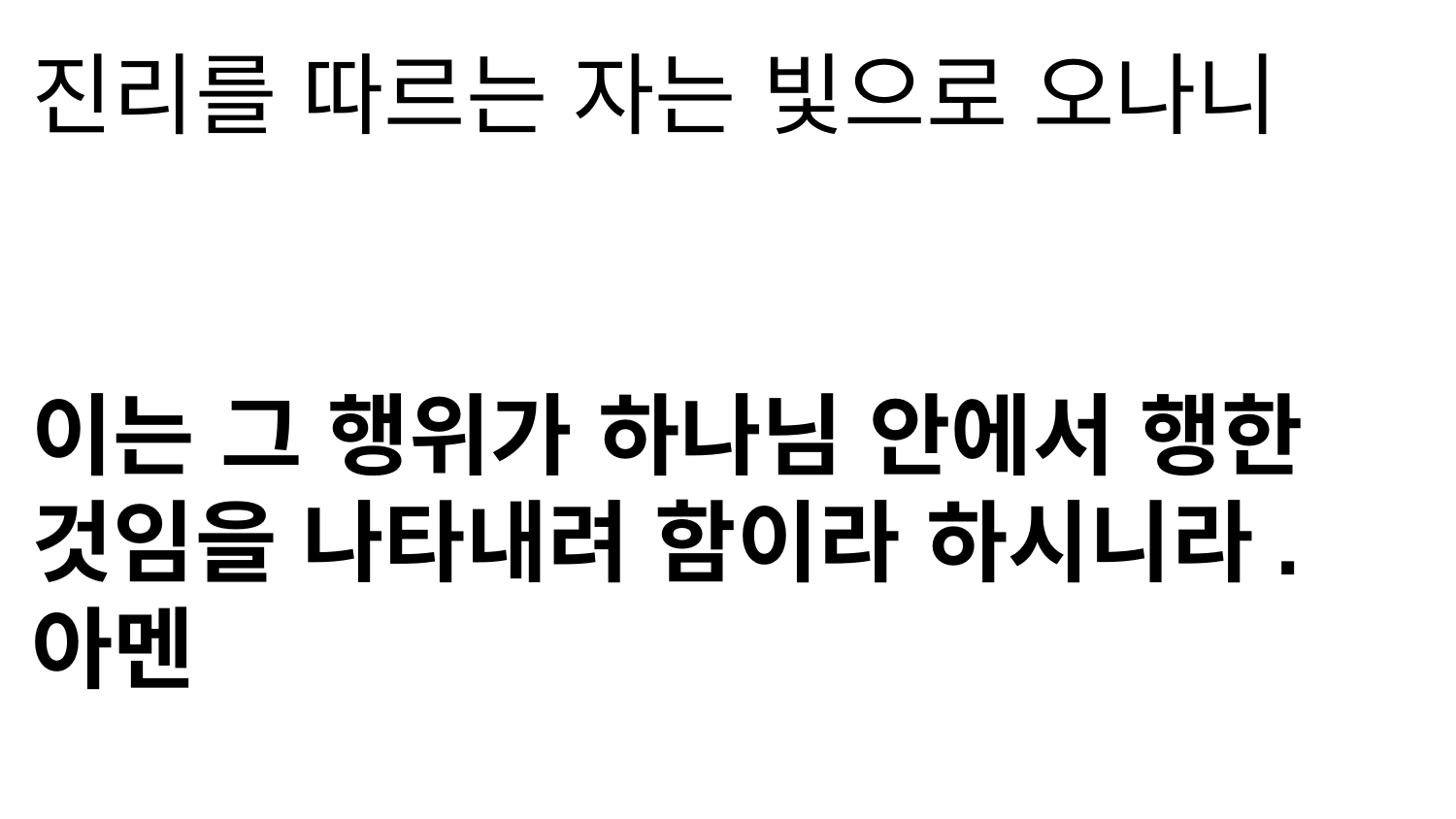

진리를 따르는 자는 빛으로 오나니
이는 그 행위가 하나님 안에서 행한 것임을 나타내려 함이라 하시니라.
아멘